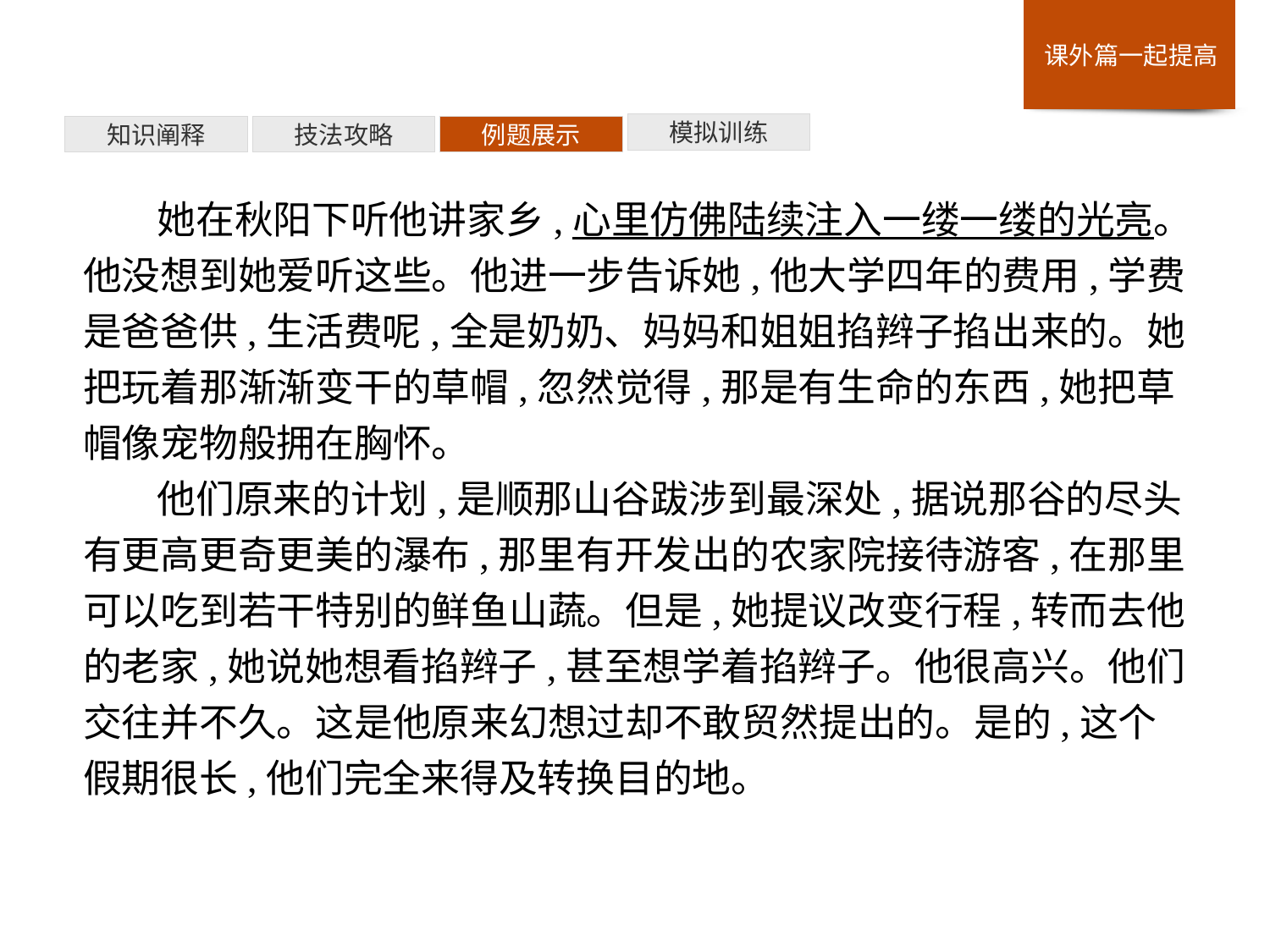

模拟训练
例题展示
技法攻略
知识阐释
她在秋阳下听他讲家乡,心里仿佛陆续注入一缕一缕的光亮。他没想到她爱听这些。他进一步告诉她,他大学四年的费用,学费是爸爸供,生活费呢,全是奶奶、妈妈和姐姐掐辫子掐出来的。她把玩着那渐渐变干的草帽,忽然觉得,那是有生命的东西,她把草帽像宠物般拥在胸怀。
他们原来的计划,是顺那山谷跋涉到最深处,据说那谷的尽头有更高更奇更美的瀑布,那里有开发出的农家院接待游客,在那里可以吃到若干特别的鲜鱼山蔬。但是,她提议改变行程,转而去他的老家,她说她想看掐辫子,甚至想学着掐辫子。他很高兴。他们交往并不久。这是他原来幻想过却不敢贸然提出的。是的,这个假期很长,他们完全来得及转换目的地。